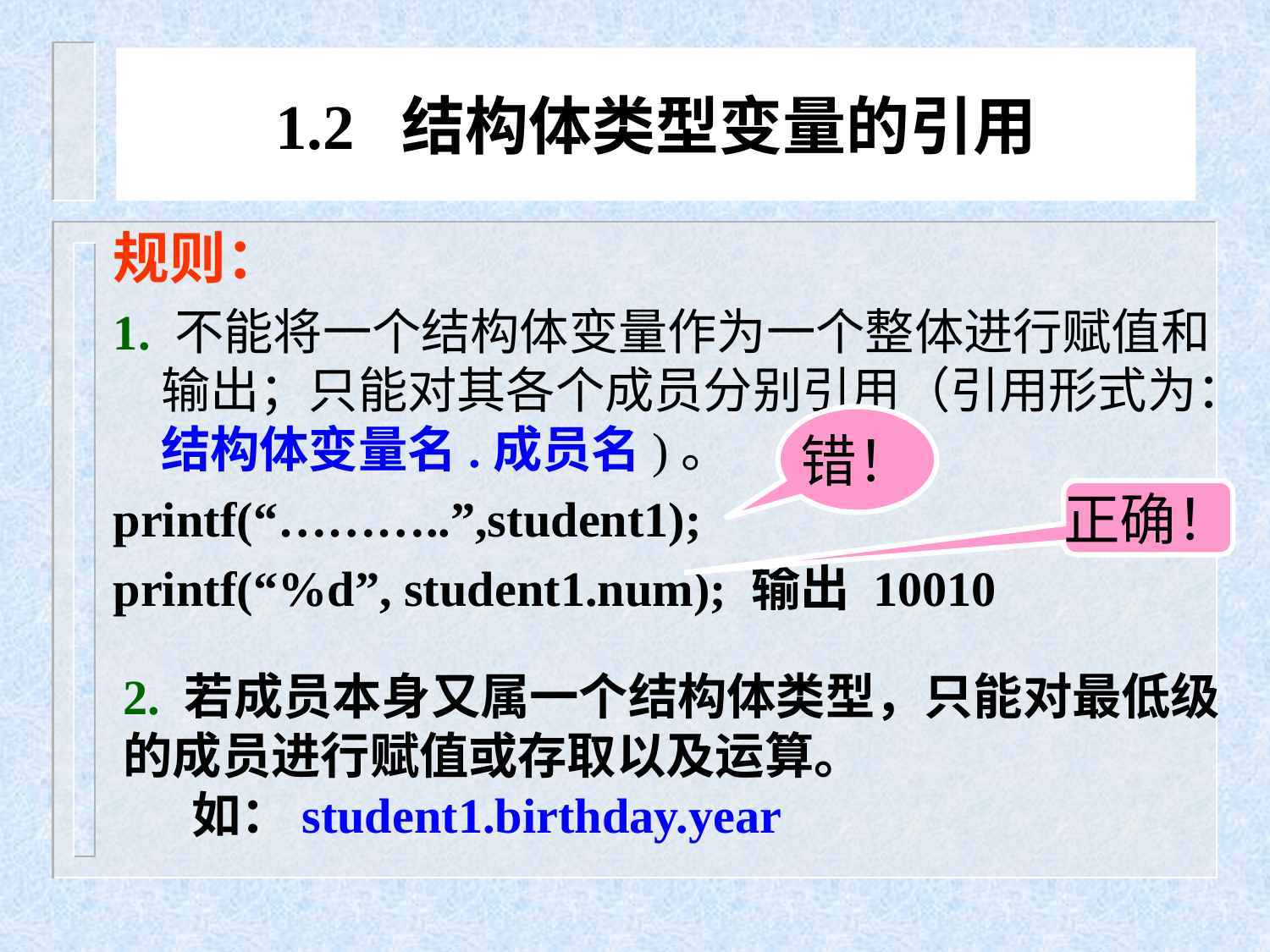

# 1.2  结构体类型变量的引用
规则：
1. 不能将一个结构体变量作为一个整体进行赋值和输出；只能对其各个成员分别引用（引用形式为：结构体变量名.成员名)。
printf(“………..”,student1);
printf(“%d”, student1.num); 输出 10010
错！
正确！
2. 若成员本身又属一个结构体类型，只能对最低级的成员进行赋值或存取以及运算。
     如：student1.birthday.year